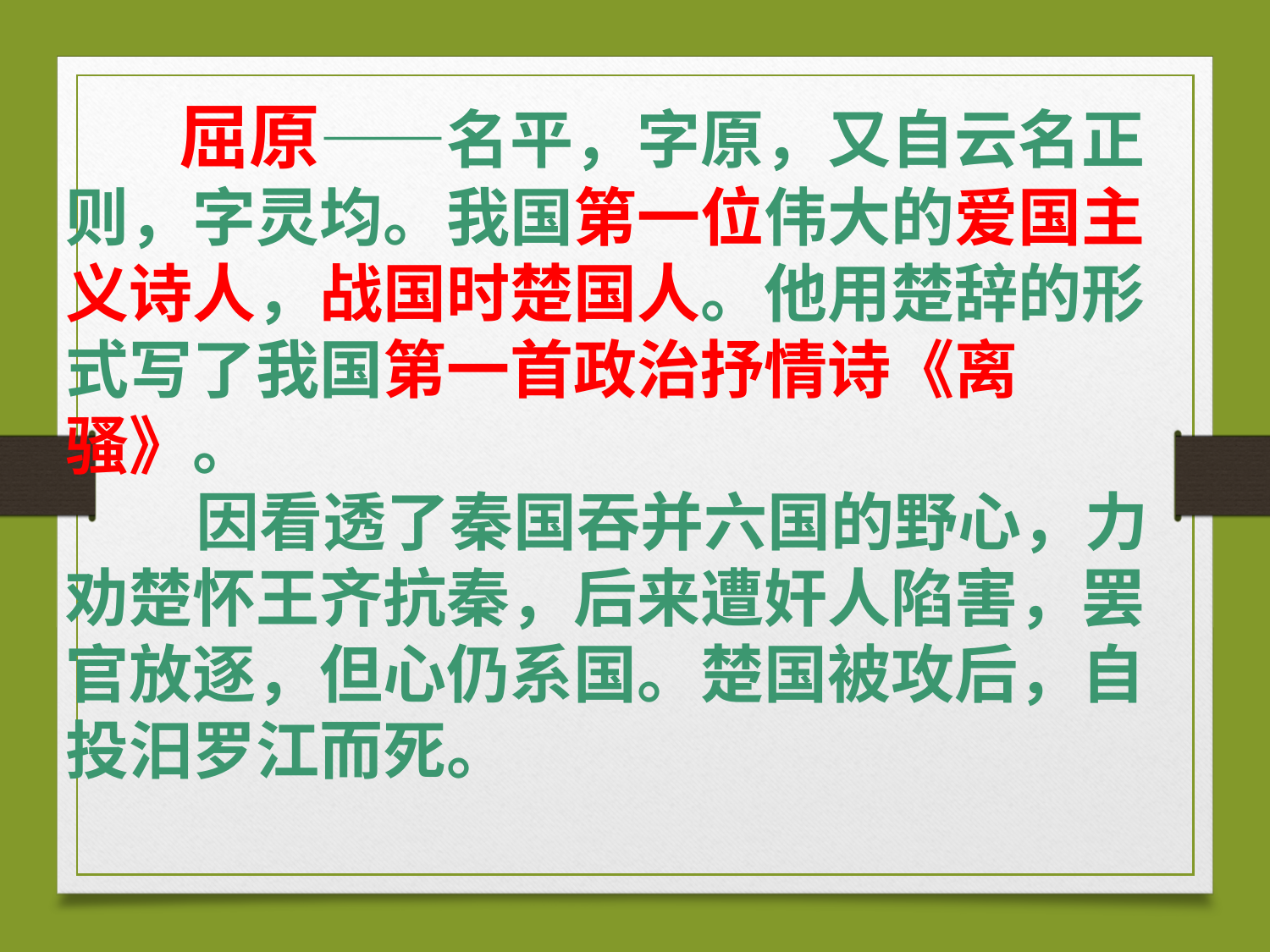

屈原——名平，字原，又自云名正则，字灵均。我国第一位伟大的爱国主义诗人，战国时楚国人。他用楚辞的形式写了我国第一首政治抒情诗《离骚》。
        因看透了秦国吞并六国的野心，力劝楚怀王齐抗秦，后来遭奸人陷害，罢官放逐，但心仍系国。楚国被攻后，自投汨罗江而死。